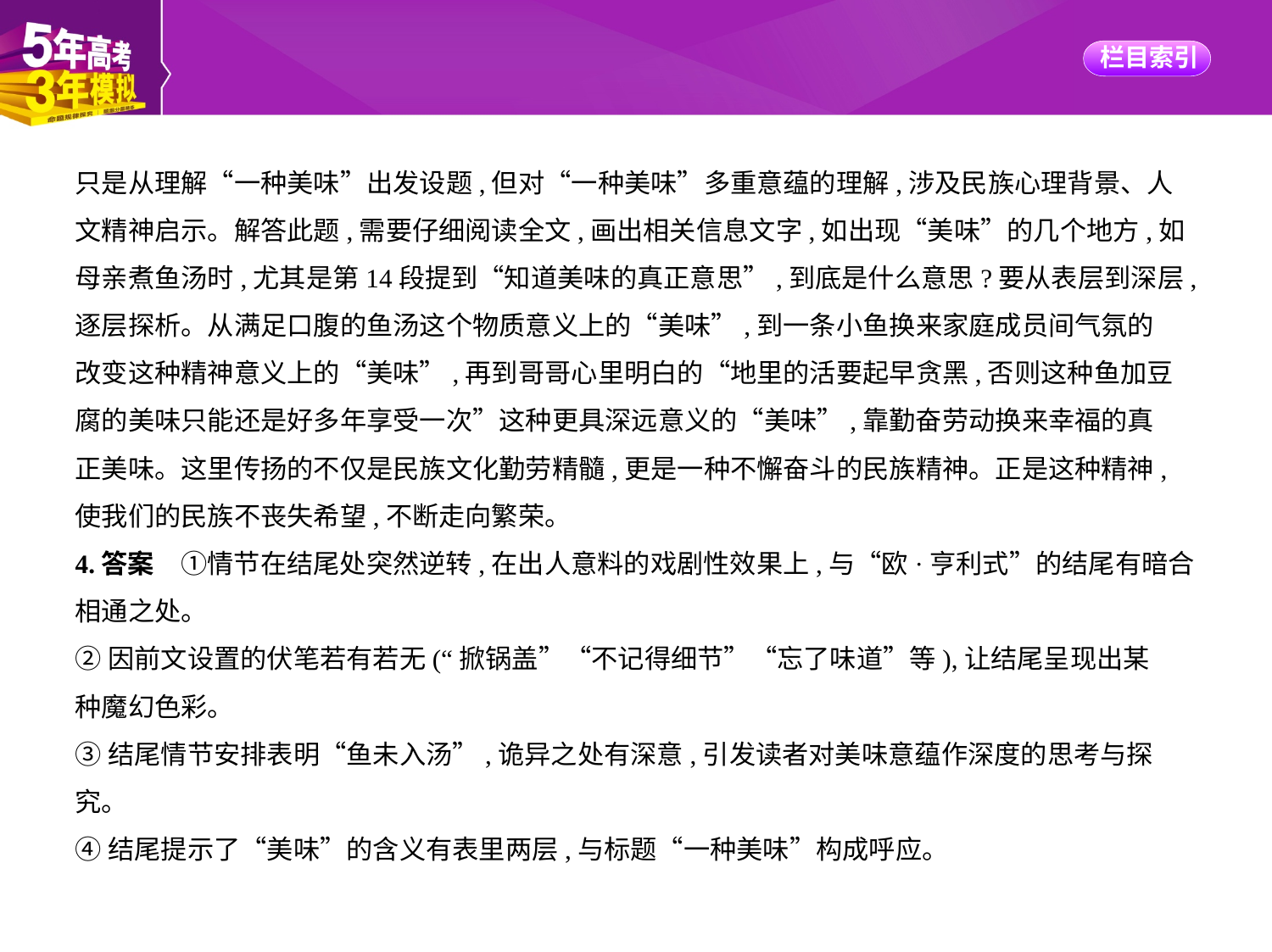

只是从理解“一种美味”出发设题,但对“一种美味”多重意蕴的理解,涉及民族心理背景、人
文精神启示。解答此题,需要仔细阅读全文,画出相关信息文字,如出现“美味”的几个地方,如
母亲煮鱼汤时,尤其是第14段提到“知道美味的真正意思”,到底是什么意思?要从表层到深层,
逐层探析。从满足口腹的鱼汤这个物质意义上的“美味”,到一条小鱼换来家庭成员间气氛的
改变这种精神意义上的“美味”,再到哥哥心里明白的“地里的活要起早贪黑,否则这种鱼加豆
腐的美味只能还是好多年享受一次”这种更具深远意义的“美味”,靠勤奋劳动换来幸福的真
正美味。这里传扬的不仅是民族文化勤劳精髓,更是一种不懈奋斗的民族精神。正是这种精神,
使我们的民族不丧失希望,不断走向繁荣。
4.答案　①情节在结尾处突然逆转,在出人意料的戏剧性效果上,与“欧·亨利式”的结尾有暗合
相通之处。
②因前文设置的伏笔若有若无(“掀锅盖”“不记得细节”“忘了味道”等),让结尾呈现出某
种魔幻色彩。
③结尾情节安排表明“鱼未入汤”,诡异之处有深意,引发读者对美味意蕴作深度的思考与探
究。
④结尾提示了“美味”的含义有表里两层,与标题“一种美味”构成呼应。